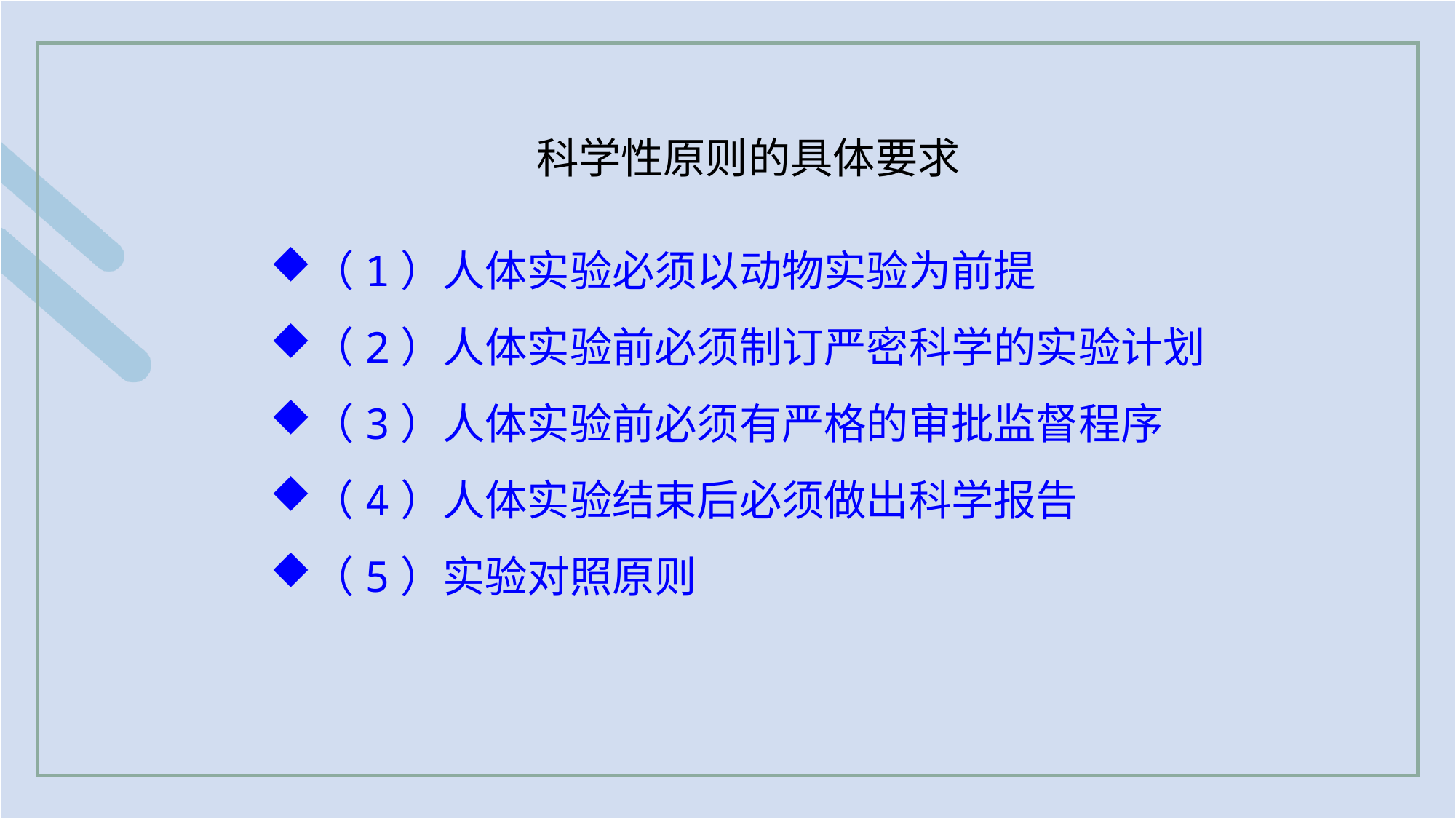

科学性原则的具体要求
（1）人体实验必须以动物实验为前提
（2）人体实验前必须制订严密科学的实验计划
（3）人体实验前必须有严格的审批监督程序
（4）人体实验结束后必须做出科学报告
（5）实验对照原则